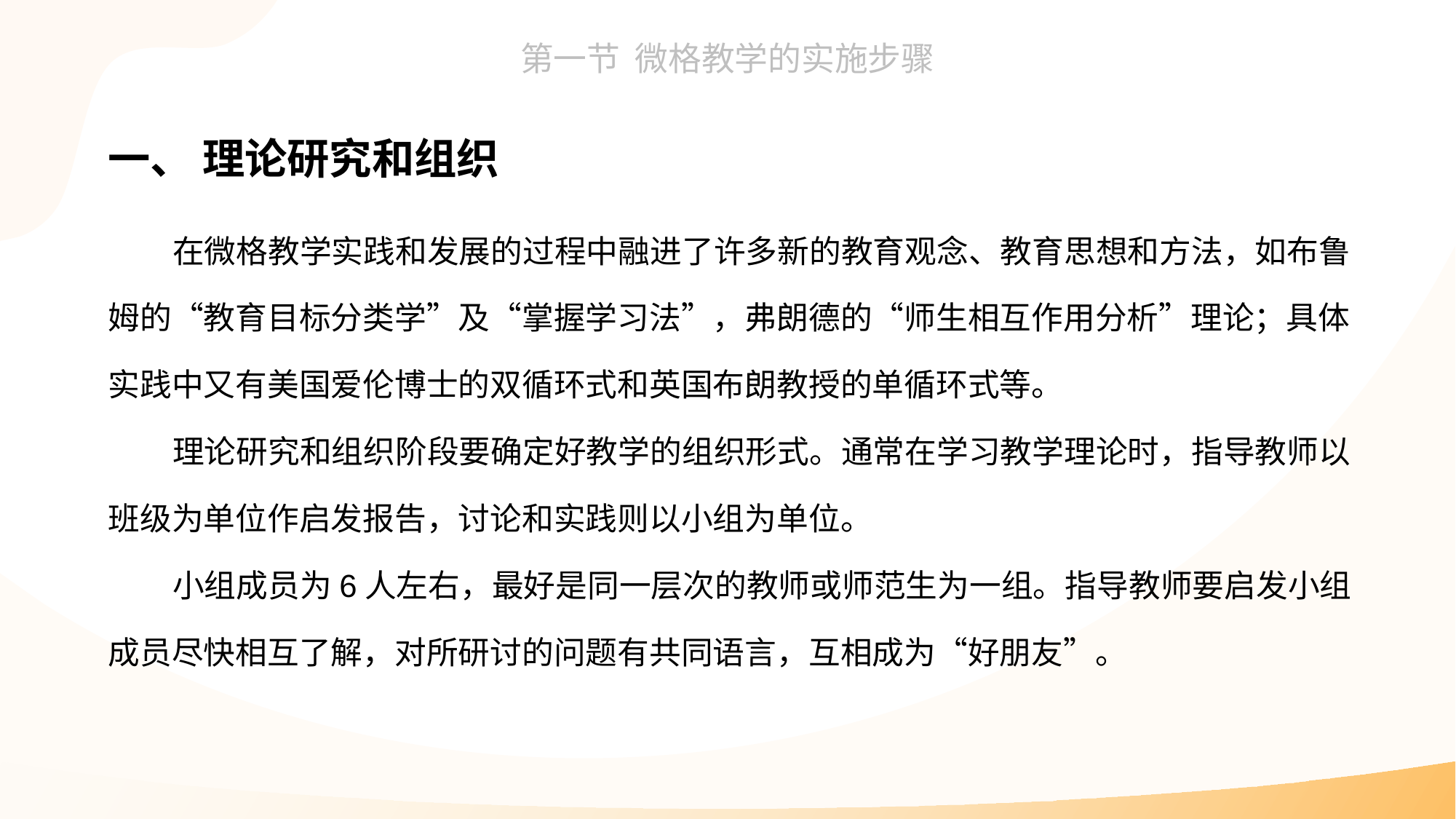

一、 理论研究和组织
在微格教学实践和发展的过程中融进了许多新的教育观念、教育思想和方法，如布鲁姆的“教育目标分类学”及“掌握学习法”，弗朗德的“师生相互作用分析”理论；具体实践中又有美国爱伦博士的双循环式和英国布朗教授的单循环式等。
理论研究和组织阶段要确定好教学的组织形式。通常在学习教学理论时，指导教师以班级为单位作启发报告，讨论和实践则以小组为单位。
小组成员为6人左右，最好是同一层次的教师或师范生为一组。指导教师要启发小组成员尽快相互了解，对所研讨的问题有共同语言，互相成为“好朋友”。